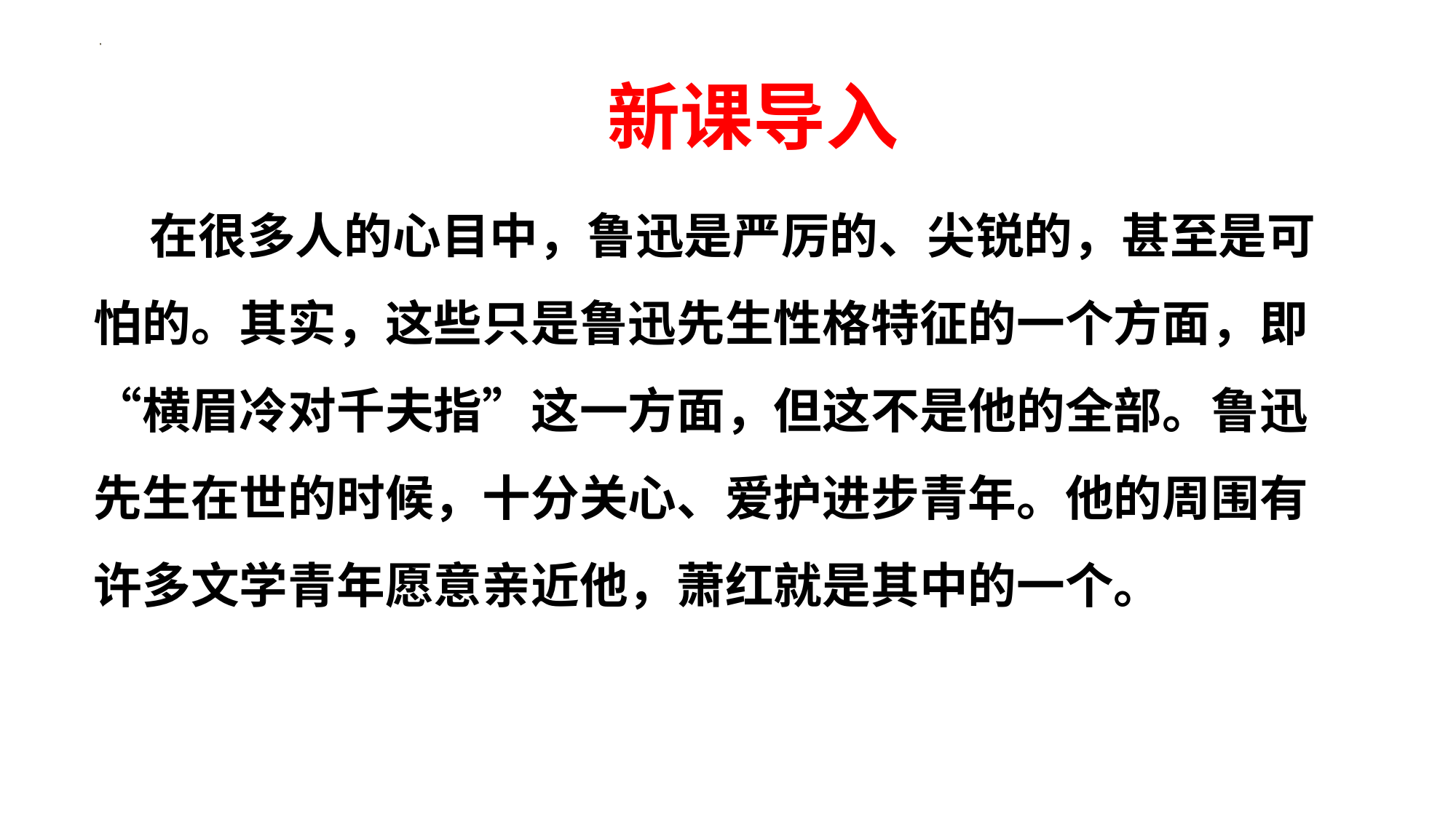

新课导入
    在很多人的心目中，鲁迅是严厉的、尖锐的，甚至是可怕的。其实，这些只是鲁迅先生性格特征的一个方面，即“横眉冷对千夫指”这一方面，但这不是他的全部。鲁迅先生在世的时候，十分关心、爱护进步青年。他的周围有许多文学青年愿意亲近他，萧红就是其中的一个。